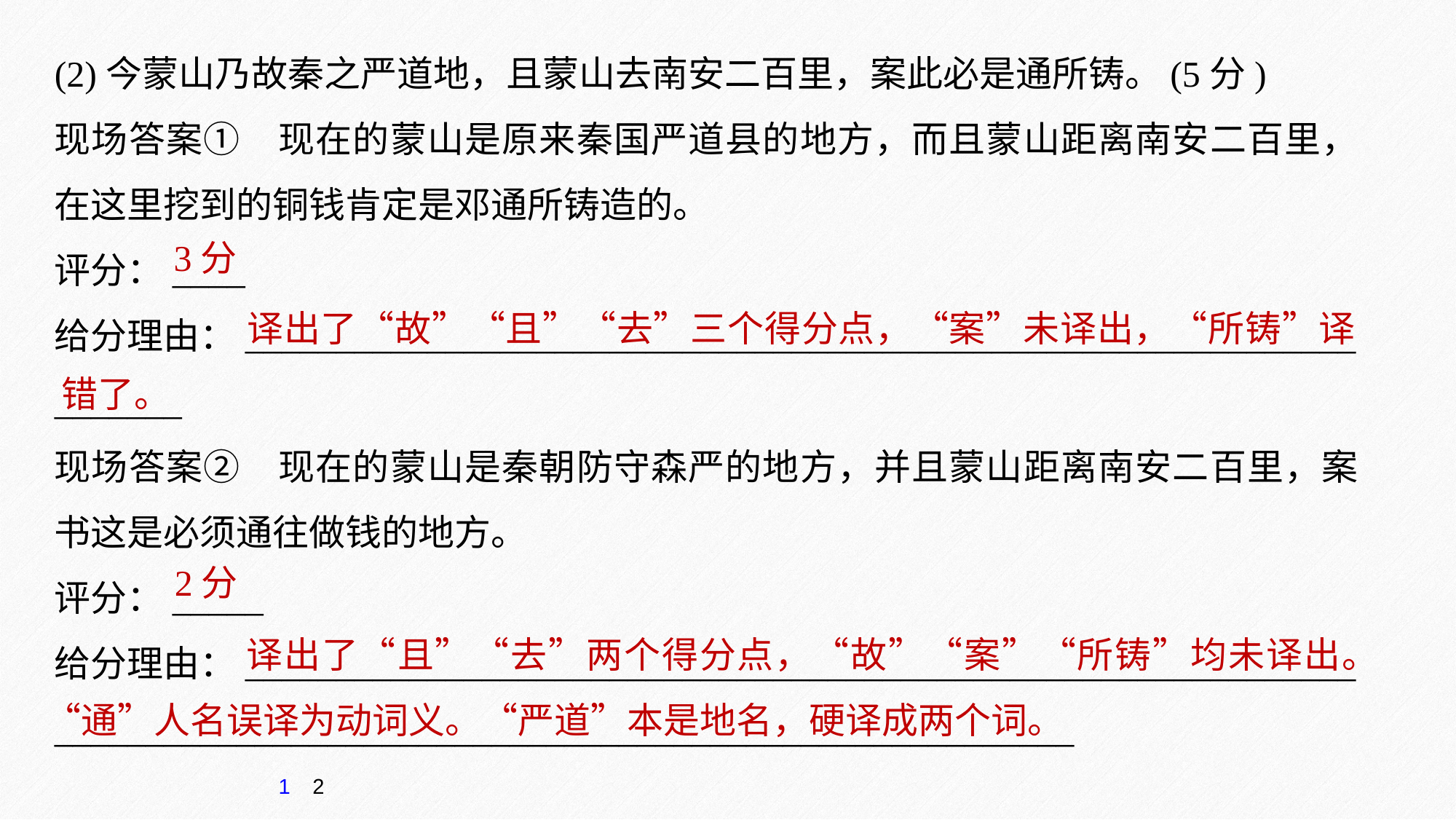

(2)今蒙山乃故秦之严道地，且蒙山去南安二百里，案此必是通所铸。(5分)
现场答案①　现在的蒙山是原来秦国严道县的地方，而且蒙山距离南安二百里，在这里挖到的铜钱肯定是邓通所铸造的。
评分：____
给分理由：_____________________________________________________________
_______
现场答案②　现在的蒙山是秦朝防守森严的地方，并且蒙山距离南安二百里，案书这是必须通往做钱的地方。
评分：_____
给分理由：_____________________________________________________________
________________________________________________________
3分
                    译出了“故”“且”“去”三个得分点，“案”未译出，“所铸”译错了。
2分
                    译出了“且”“去”两个得分点，“故”“案”“所铸”均未译出。“通”人名误译为动词义。“严道”本是地名，硬译成两个词。
1
2